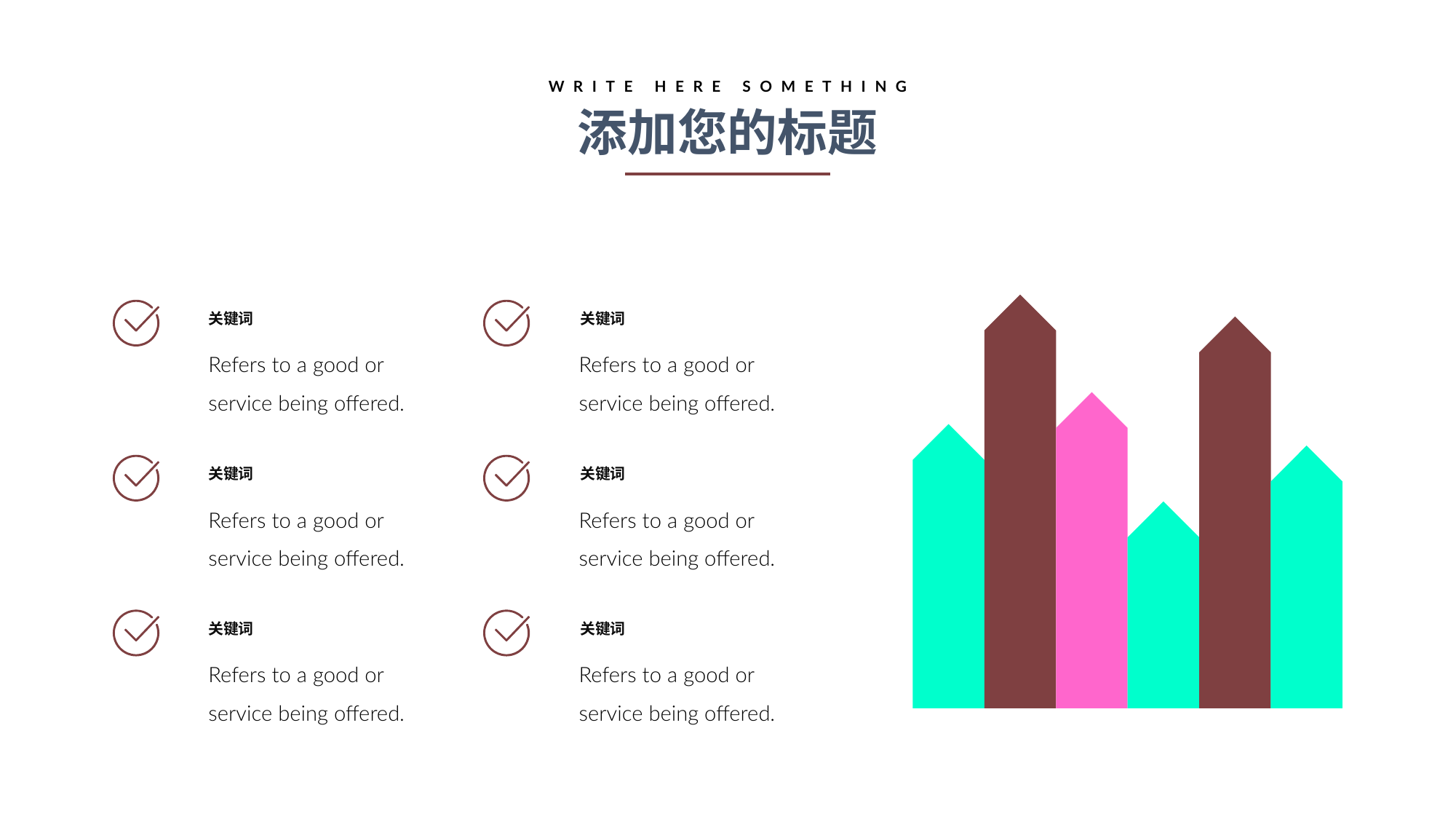

WRITE HERE SOMETHING
添加您的标题

关键词
关键词

Refers to a good or service being offered.
Refers to a good or service being offered.
关键词
关键词

Refers to a good or service being offered.
Refers to a good or service being offered.
关键词
关键词

Refers to a good or service being offered.
Refers to a good or service being offered.